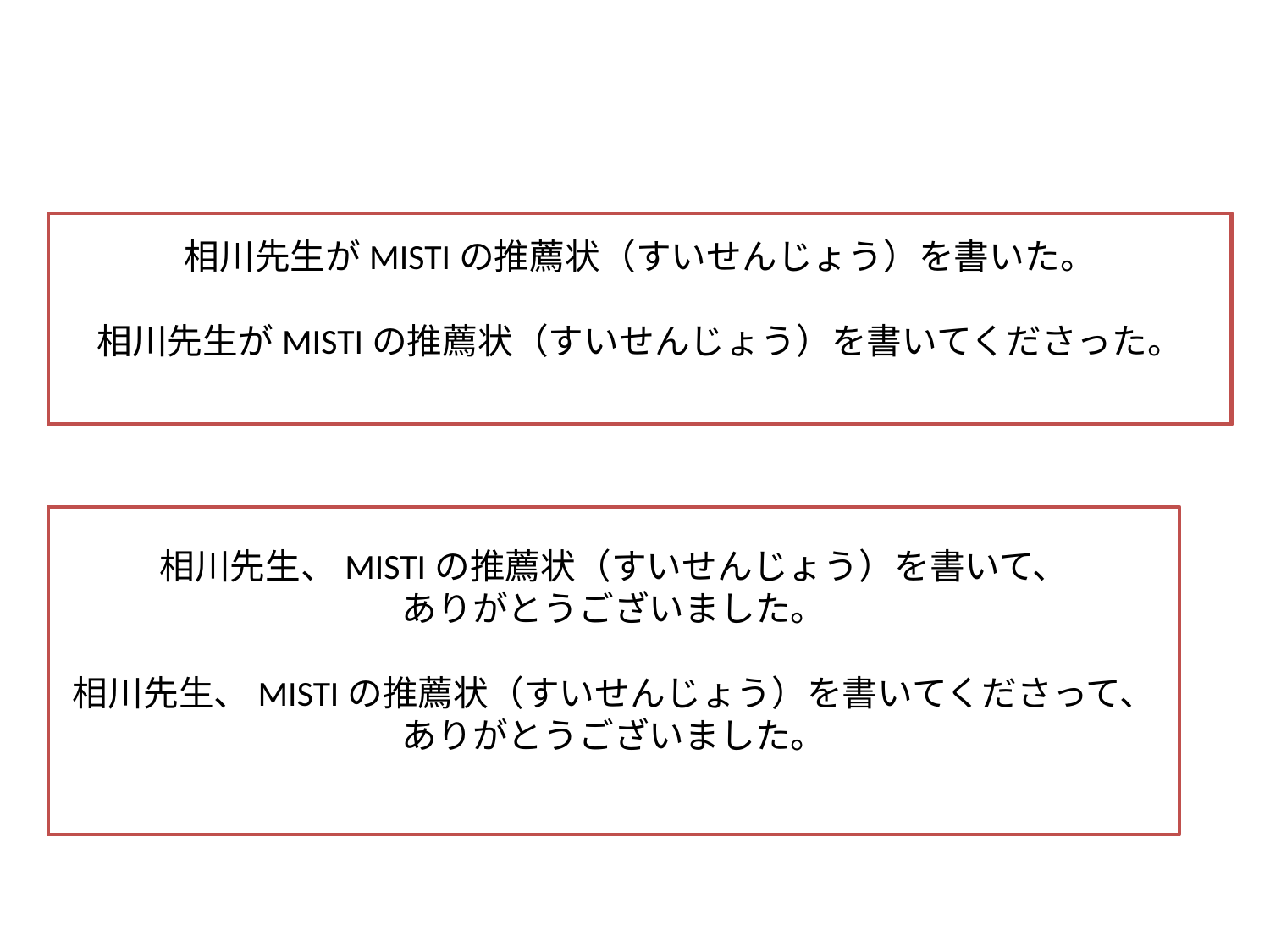

相川先生がMISTIの推薦状（すいせんじょう）を書いた。

相川先生がMISTIの推薦状（すいせんじょう）を書いてくださった。

相川先生、MISTIの推薦状（すいせんじょう）を書いて、
ありがとうございました。

相川先生、MISTIの推薦状（すいせんじょう）を書いてくださって、
ありがとうございました。